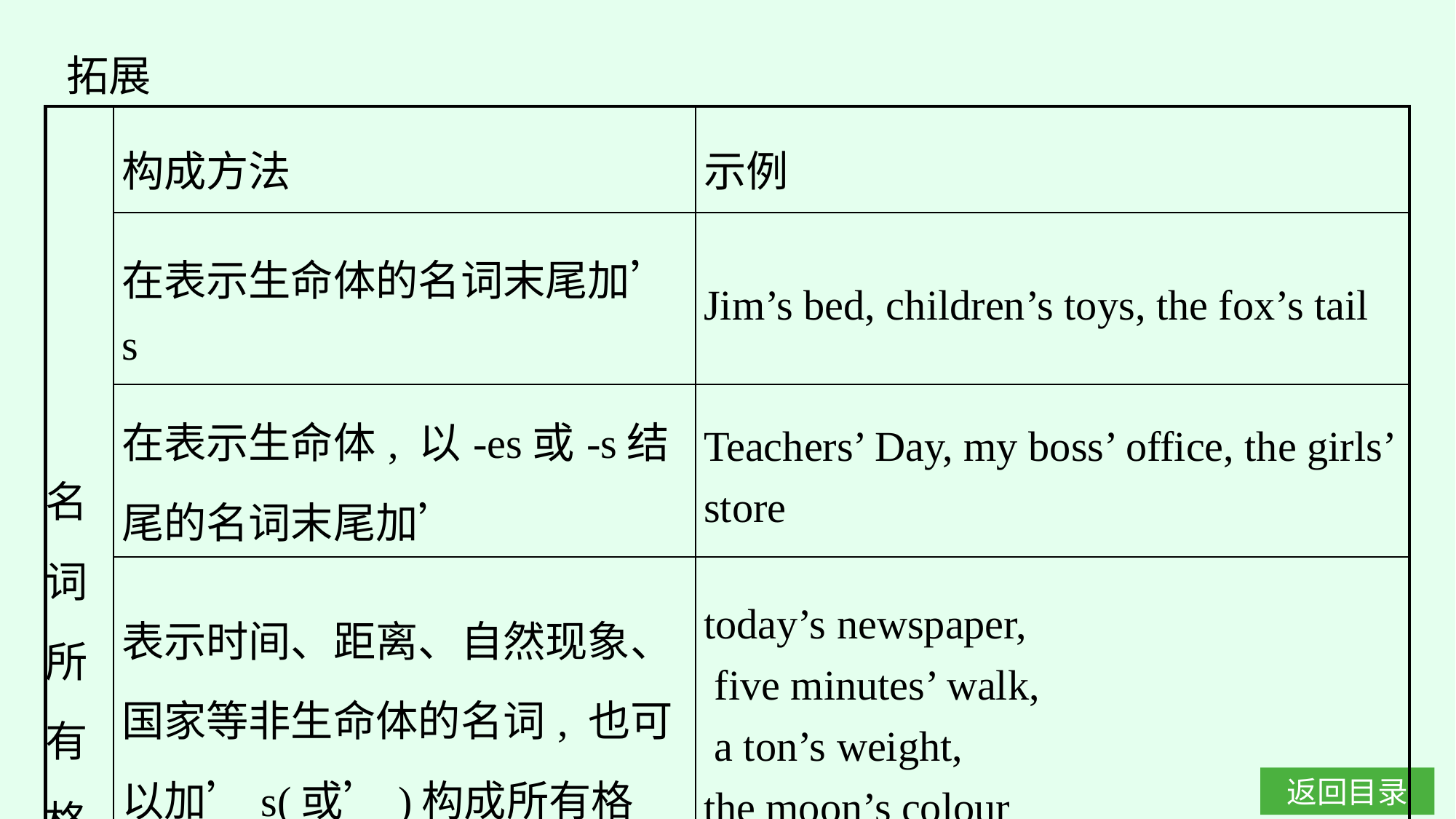

拓展
| 名 词 所 有 格 | 构成方法 | 示例 |
| --- | --- | --- |
|  | 在表示生命体的名词末尾加’s | Jim’s bed, children’s toys, the fox’s tail |
|  | 在表示生命体, 以-es或-s结尾的名词末尾加’ | Teachers’ Day, my boss’ office, the girls’ store |
|  | 表示时间、距离、自然现象、国家等非生命体的名词, 也可以加’s(或’)构成所有格 | today’s newspaper, five minutes’ walk, a ton’s weight, the moon’s colour |
|  | 表示两者共有时, 只在后一个名词词尾加’s(或’) | Joan and Jane’s room, Li Ting and Li Tao’s uncle |